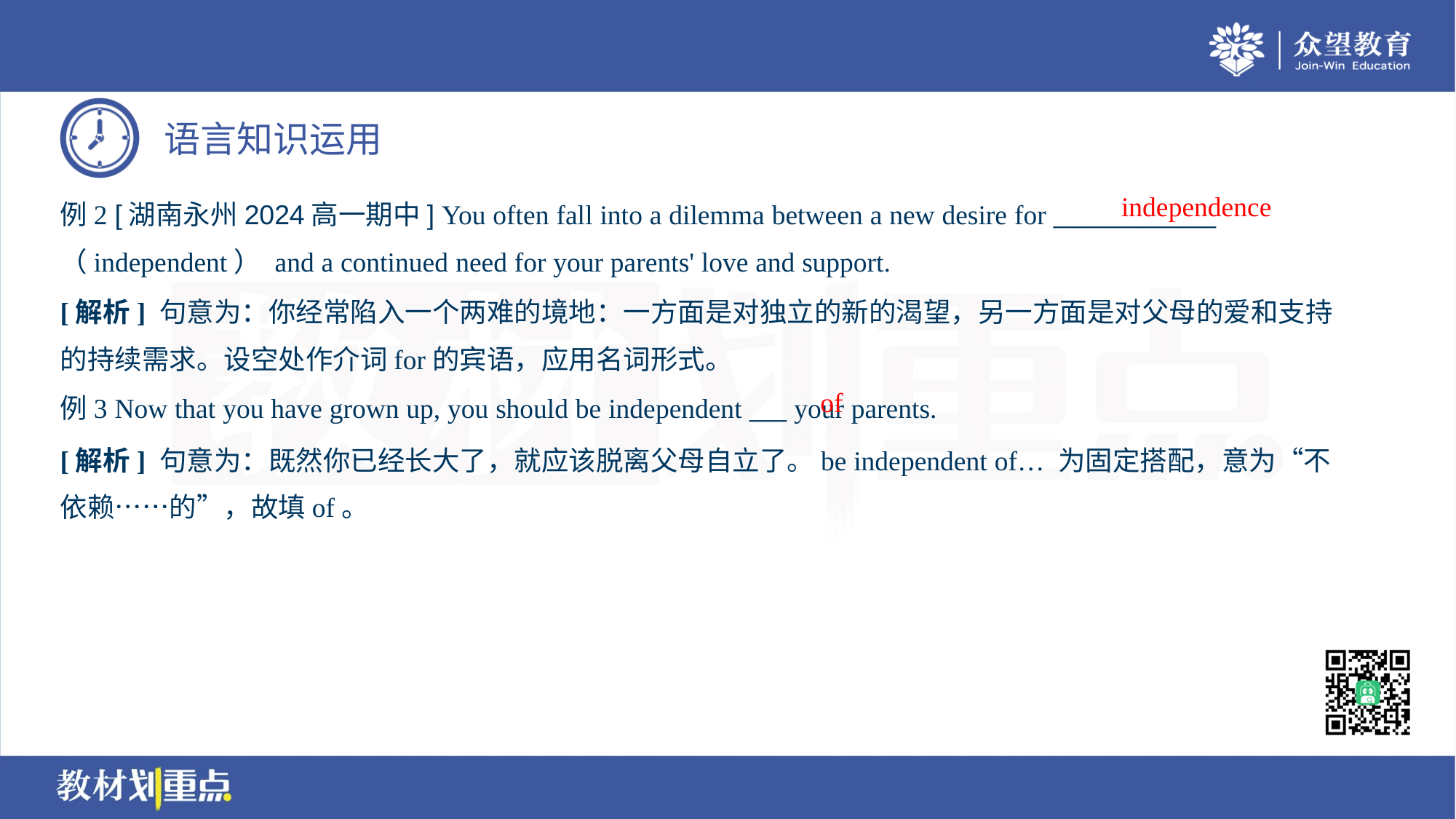

independence
例2 [湖南永州2024高一期中] You often fall into a dilemma between a new desire for _____________
（independent） and a continued need for your parents' love and support.
[解析] 句意为：你经常陷入一个两难的境地：一方面是对独立的新的渴望，另一方面是对父母的爱和支持
的持续需求。设空处作介词for的宾语，应用名词形式。
of
例3 Now that you have grown up, you should be independent ___ your parents.
[解析] 句意为：既然你已经长大了，就应该脱离父母自立了。be independent of… 为固定搭配，意为“不
依赖……的”，故填of。